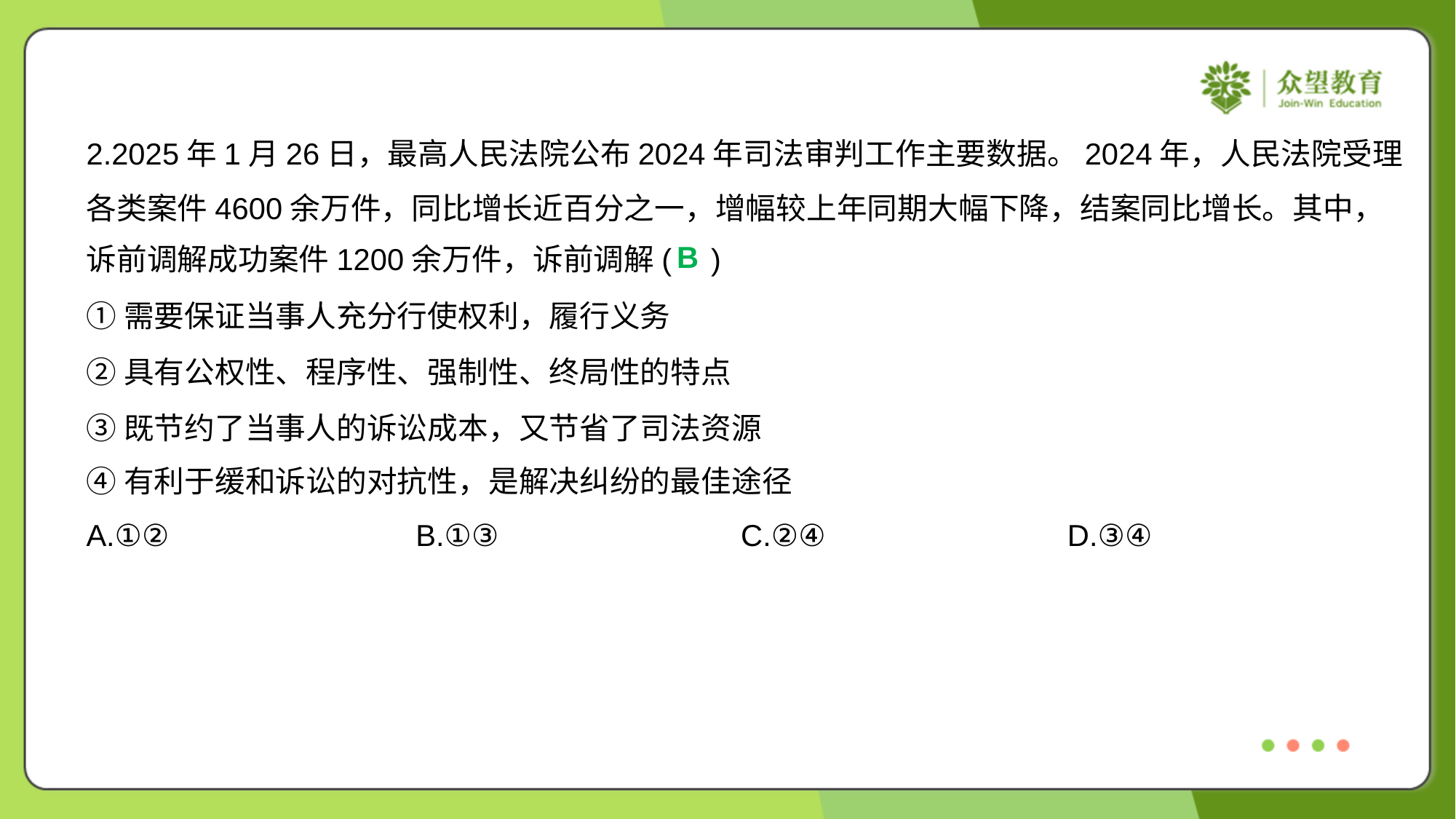

2.2025年1月26日，最高人民法院公布2024年司法审判工作主要数据。2024年，人民法院受理
各类案件4600余万件，同比增长近百分之一，增幅较上年同期大幅下降，结案同比增长。其中，
诉前调解成功案件1200余万件，诉前调解(     )
B
①需要保证当事人充分行使权利，履行义务
②具有公权性、程序性、强制性、终局性的特点
③既节约了当事人的诉讼成本，又节省了司法资源
④有利于缓和诉讼的对抗性，是解决纠纷的最佳途径
A.①②	B.①③	C.②④	D.③④